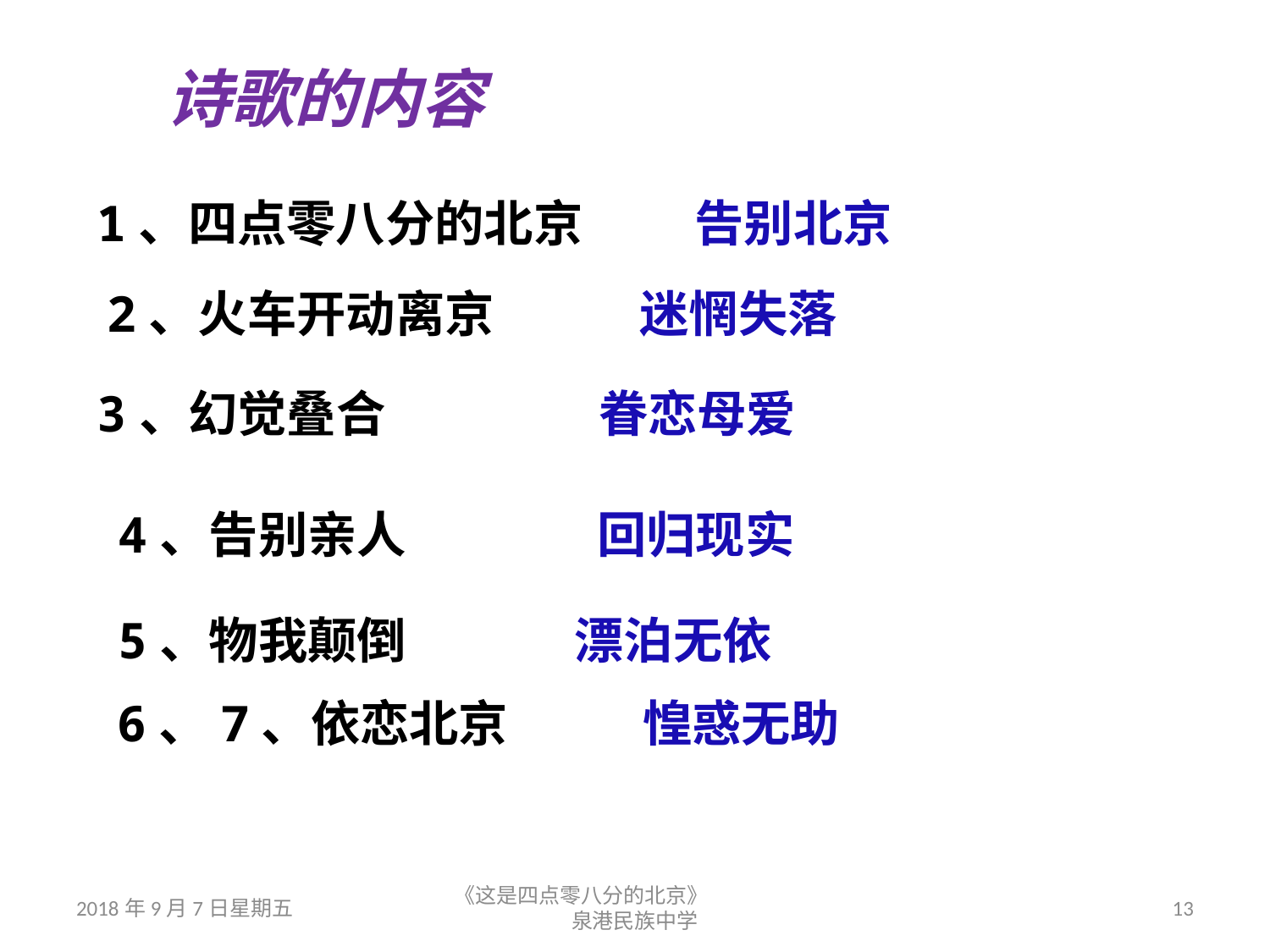

诗歌的内容
1、四点零八分的北京          告别北京
2、火车开动离京             迷惘失落
3、幻觉叠合                   眷恋母爱

4、告别亲人                 回归现实
5、物我颠倒               漂泊无依
6、7、依恋北京            惶惑无助
2018年9月7日星期五
《这是四点零八分的北京》                        泉港民族中学
13